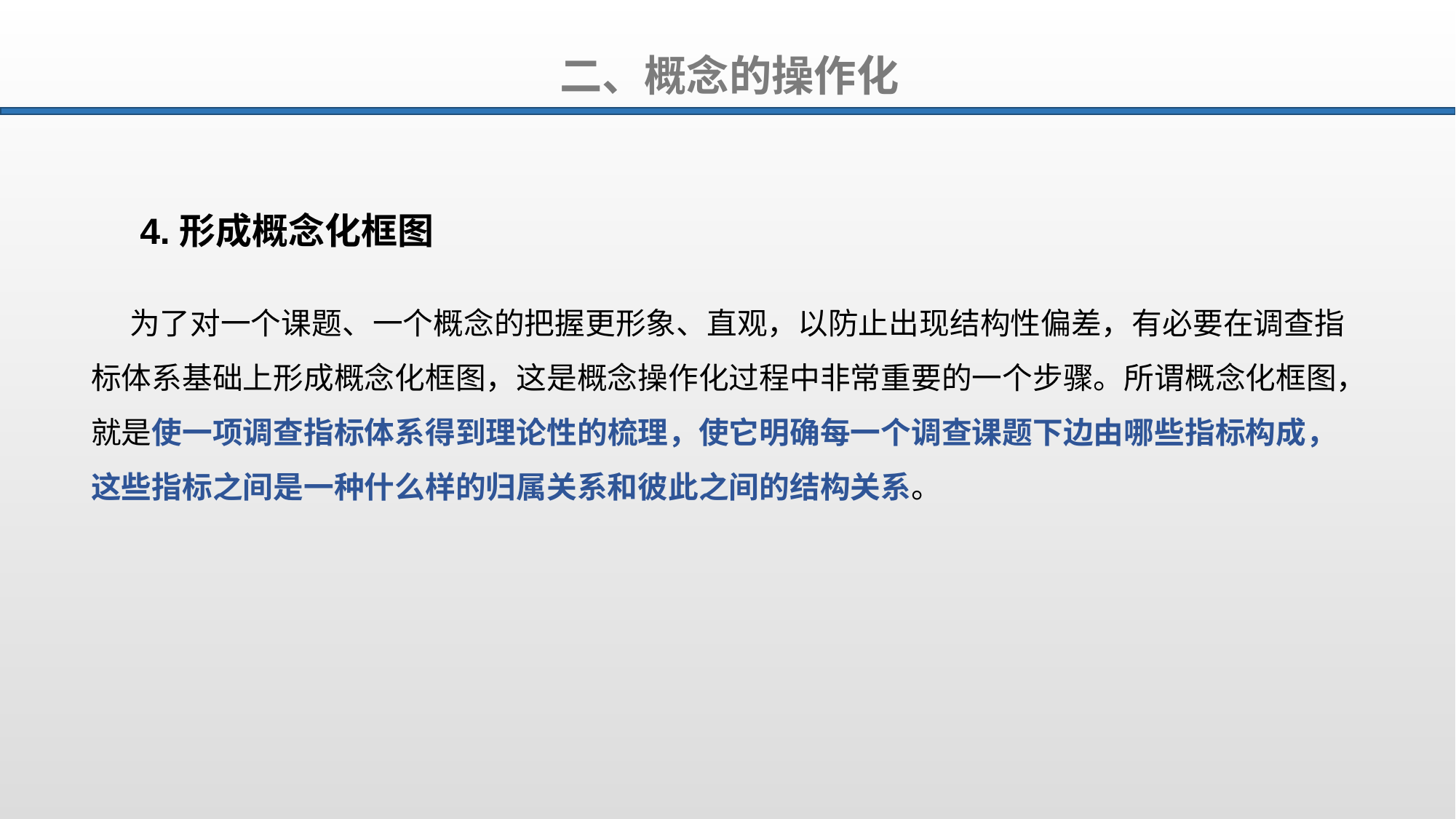

二、概念的操作化

4.形成概念化框图
为了对一个课题、一个概念的把握更形象、直观，以防止出现结构性偏差，有必要在调查指标体系基础上形成概念化框图，这是概念操作化过程中非常重要的一个步骤。所谓概念化框图，就是使一项调查指标体系得到理论性的梳理，使它明确每一个调查课题下边由哪些指标构成，这些指标之间是一种什么样的归属关系和彼此之间的结构关系。